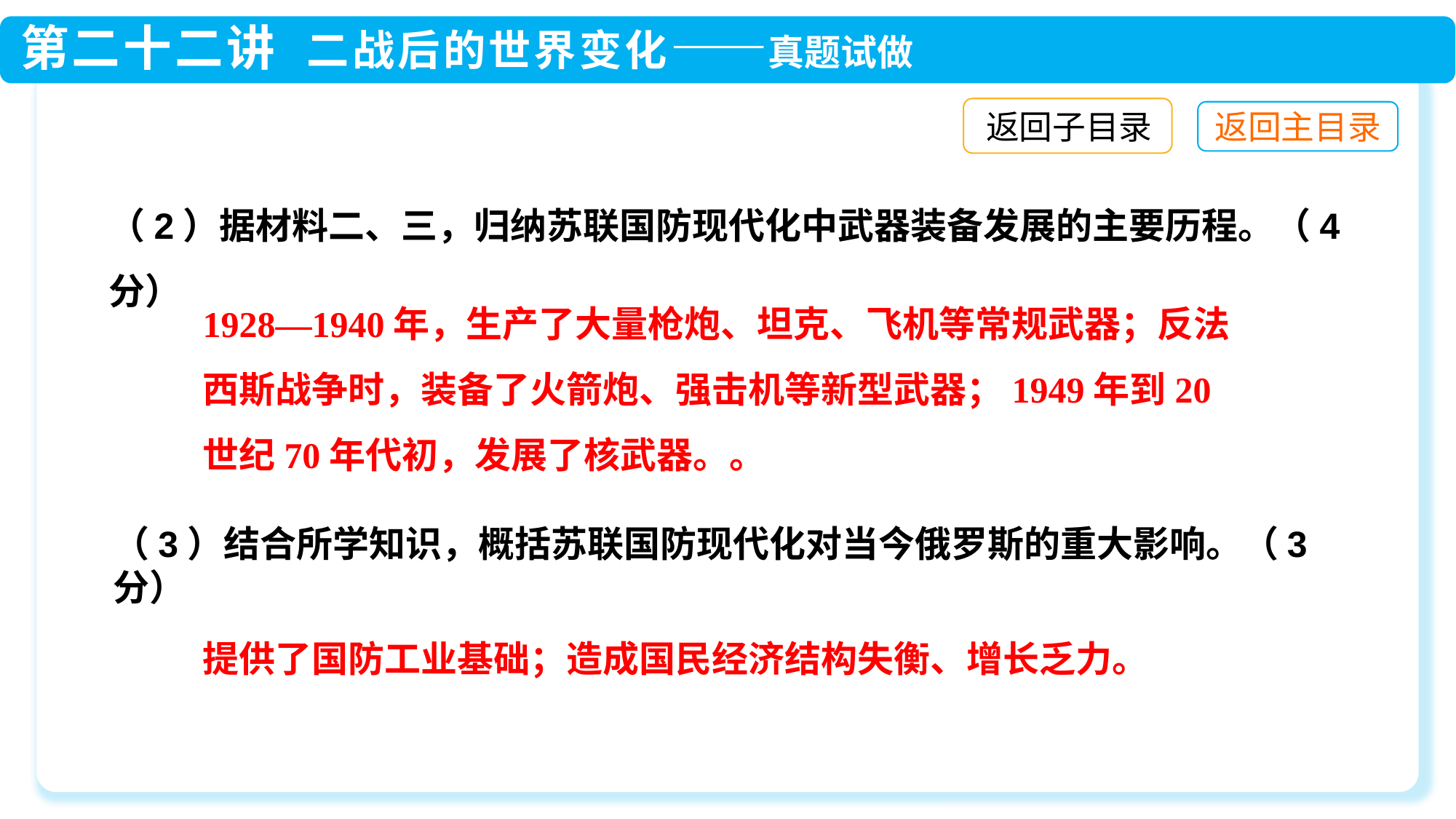

返回子目录
（2）据材料二、三，归纳苏联国防现代化中武器装备发展的主要历程。（4分）
1928—1940年，生产了大量枪炮、坦克、飞机等常规武器；反法西斯战争时，装备了火箭炮、强击机等新型武器；1949年到20世纪70年代初，发展了核武器。。
（3）结合所学知识，概括苏联国防现代化对当今俄罗斯的重大影响。（3分）
提供了国防工业基础；造成国民经济结构失衡、增长乏力。